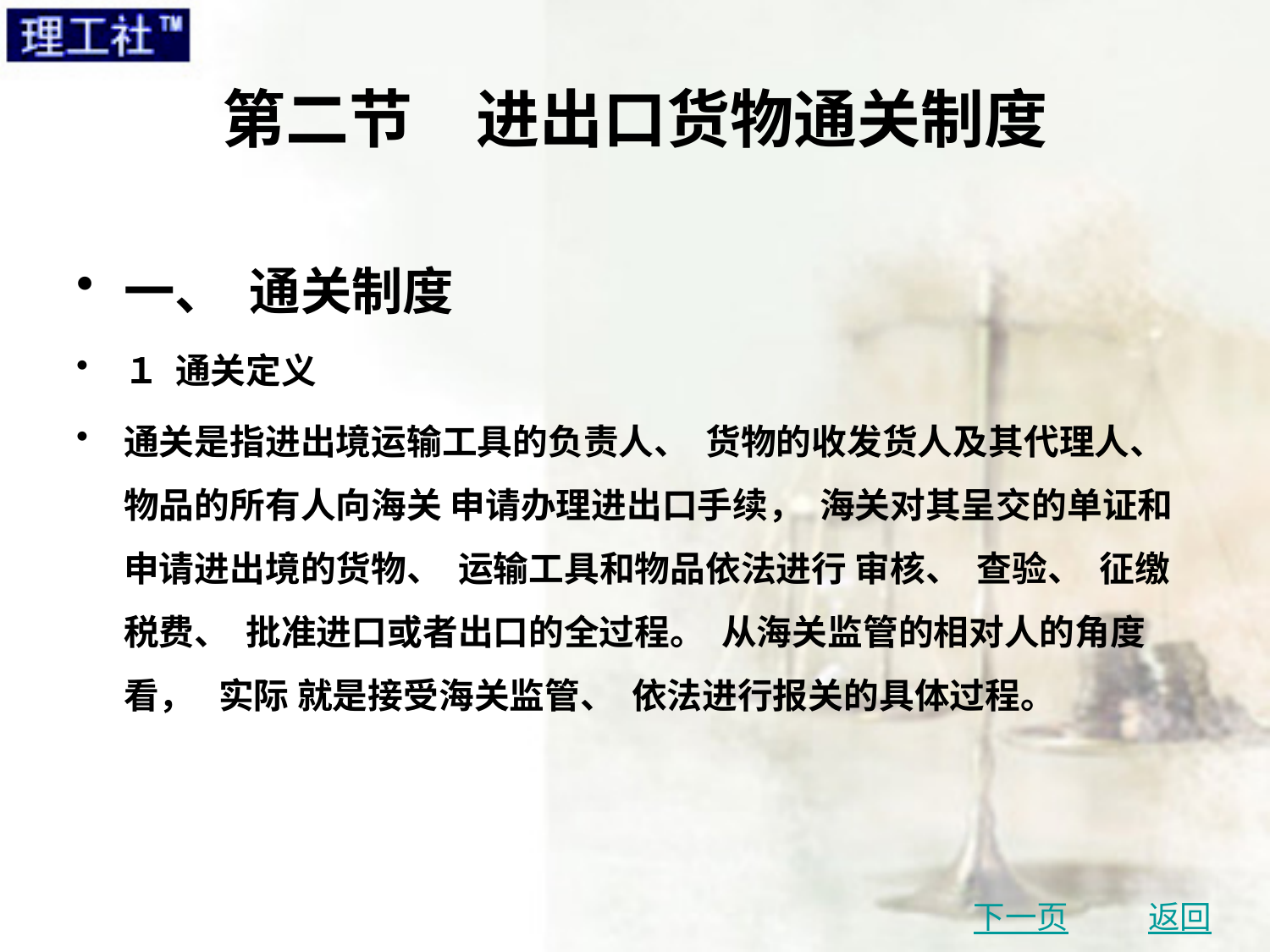

# 第二节　进出口货物通关制度
一、  通关制度
１  通关定义
通关是指进出境运输工具的负责人、  货物的收发货人及其代理人、  物品的所有人向海关 申请办理进出口手续，  海关对其呈交的单证和申请进出境的货物、  运输工具和物品依法进行 审核、  查验、  征缴税费、  批准进口或者出口的全过程。  从海关监管的相对人的角度看，   实际 就是接受海关监管、  依法进行报关的具体过程。

下一页
返回